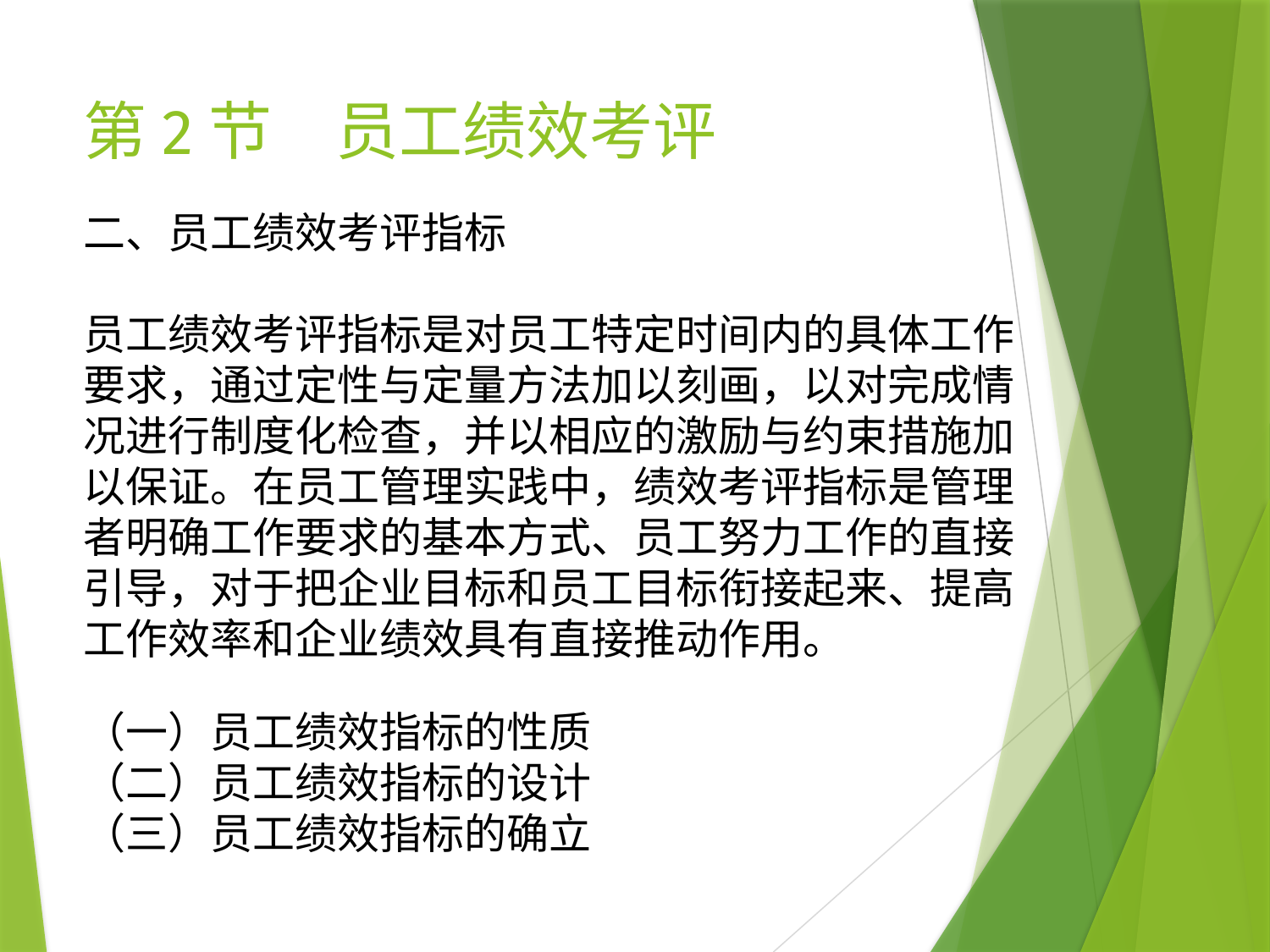

# 第2节　员工绩效考评
二、员工绩效考评指标

员工绩效考评指标是对员工特定时间内的具体工作要求，通过定性与定量方法加以刻画，以对完成情况进行制度化检查，并以相应的激励与约束措施加以保证。在员工管理实践中，绩效考评指标是管理者明确工作要求的基本方式、员工努力工作的直接引导，对于把企业目标和员工目标衔接起来、提高工作效率和企业绩效具有直接推动作用。

（一）员工绩效指标的性质
（二）员工绩效指标的设计
（三）员工绩效指标的确立